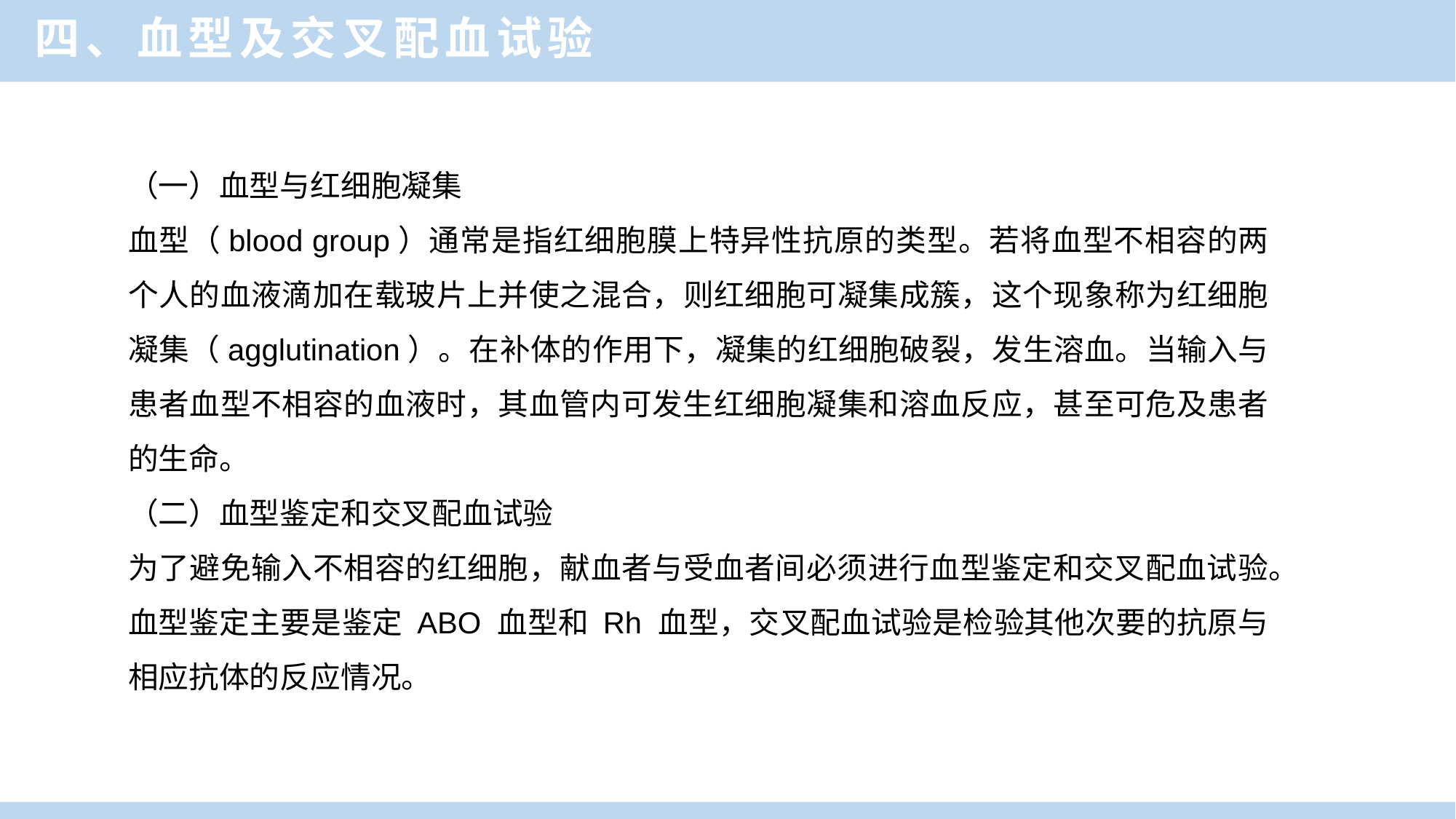

四、血型及交叉配血试验
（一）血型与红细胞凝集
血型（blood group）通常是指红细胞膜上特异性抗原的类型。若将血型不相容的两个人的血液滴加在载玻片上并使之混合，则红细胞可凝集成簇，这个现象称为红细胞凝集（agglutination）。在补体的作用下，凝集的红细胞破裂，发生溶血。当输入与患者血型不相容的血液时，其血管内可发生红细胞凝集和溶血反应，甚至可危及患者的生命。
（二）血型鉴定和交叉配血试验
为了避免输入不相容的红细胞，献血者与受血者间必须进行血型鉴定和交叉配血试验。血型鉴定主要是鉴定 ABO 血型和 Rh 血型，交叉配血试验是检验其他次要的抗原与相应抗体的反应情况。